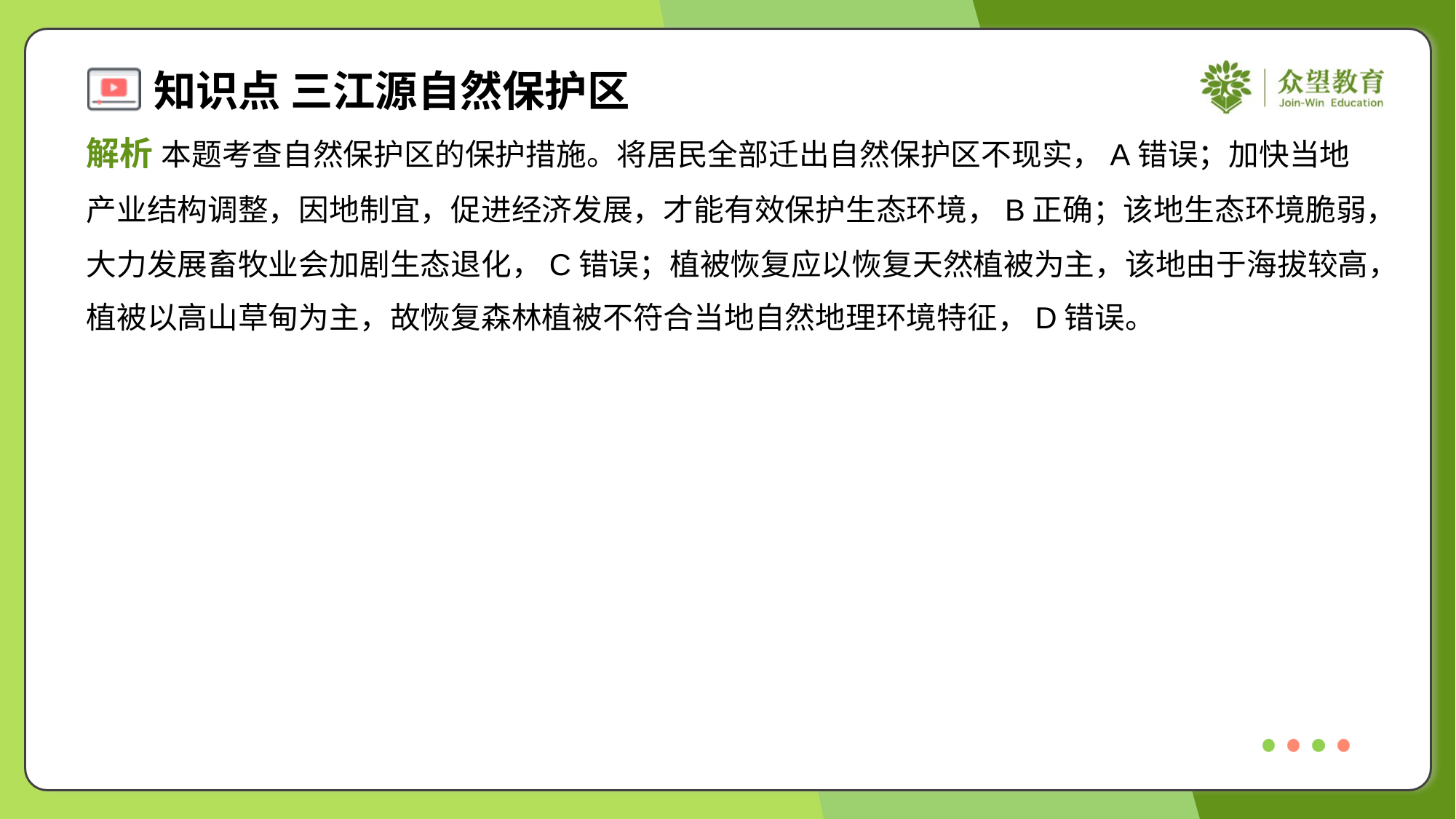

解析 本题考查自然保护区的保护措施。将居民全部迁出自然保护区不现实，A错误；加快当地
产业结构调整，因地制宜，促进经济发展，才能有效保护生态环境，B正确；该地生态环境脆弱，
大力发展畜牧业会加剧生态退化，C错误；植被恢复应以恢复天然植被为主，该地由于海拔较高，
植被以高山草甸为主，故恢复森林植被不符合当地自然地理环境特征，D错误。